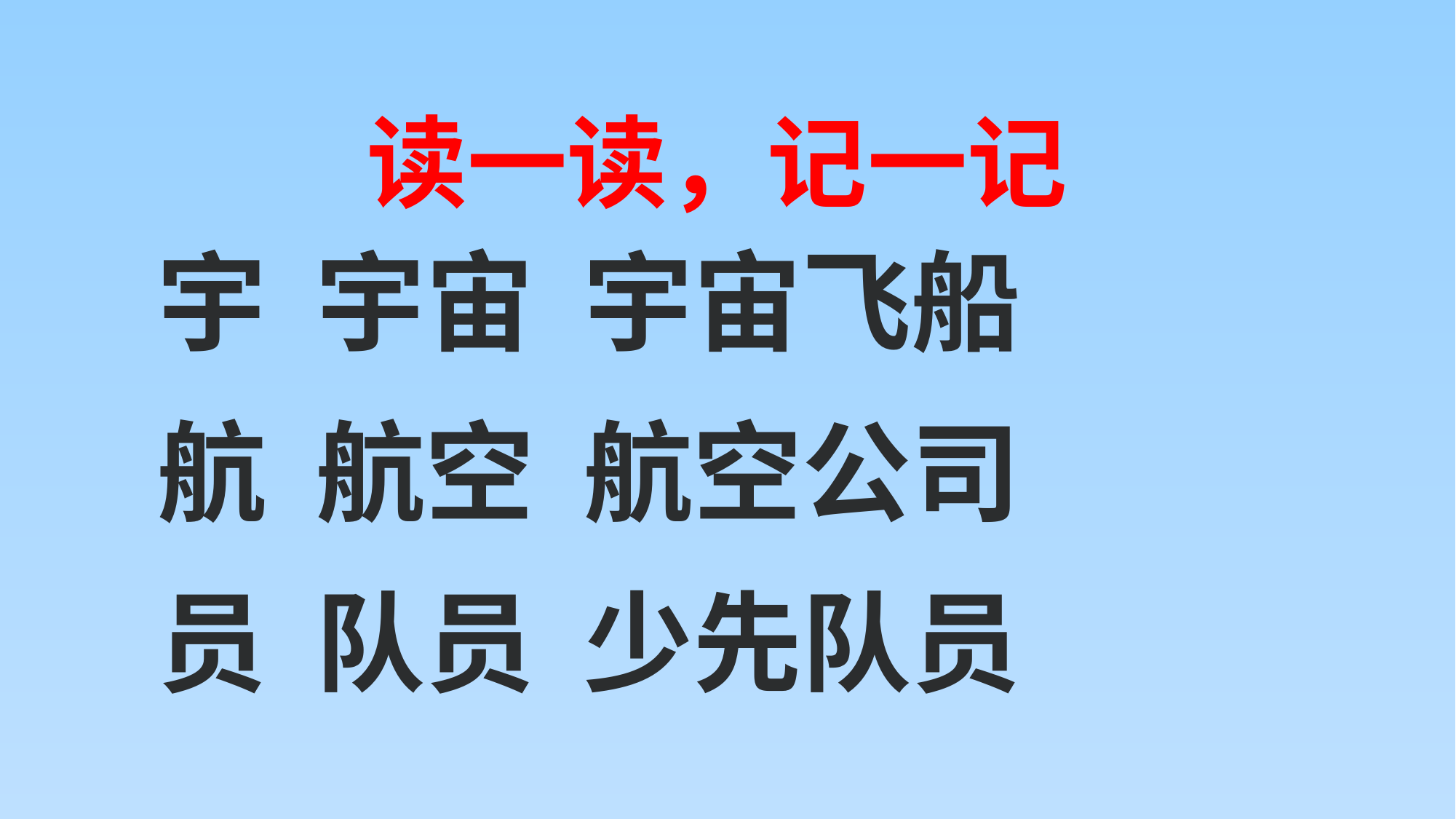

读一读，记一记
宇  宇宙  宇宙飞船
航  航空  航空公司
员  队员  少先队员